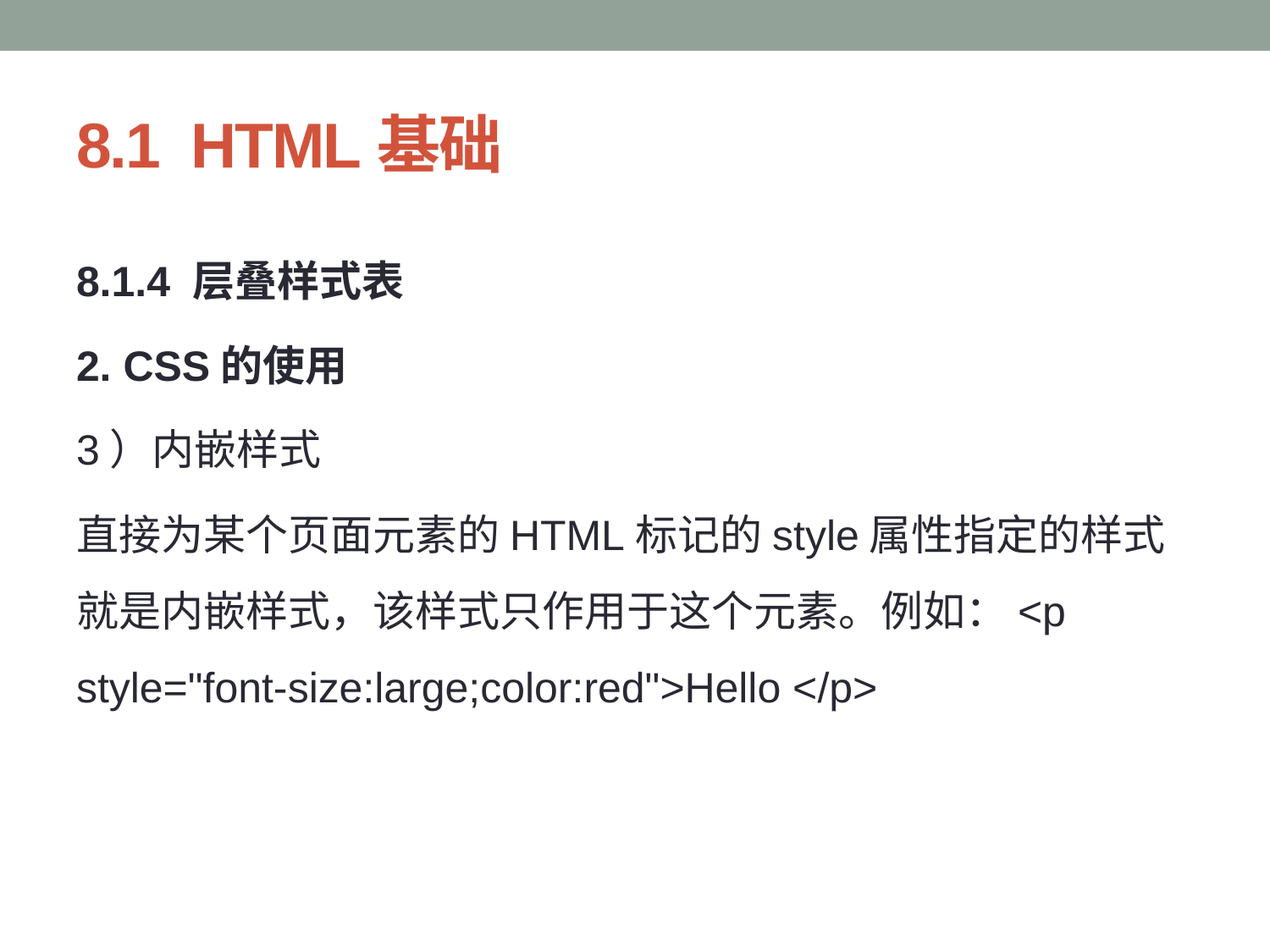

# 8.1  HTML基础
8.1.4 层叠样式表
2. CSS的使用
3）内嵌样式
直接为某个页面元素的HTML标记的style属性指定的样式就是内嵌样式，该样式只作用于这个元素。例如：<p style="font-size:large;color:red">Hello </p>